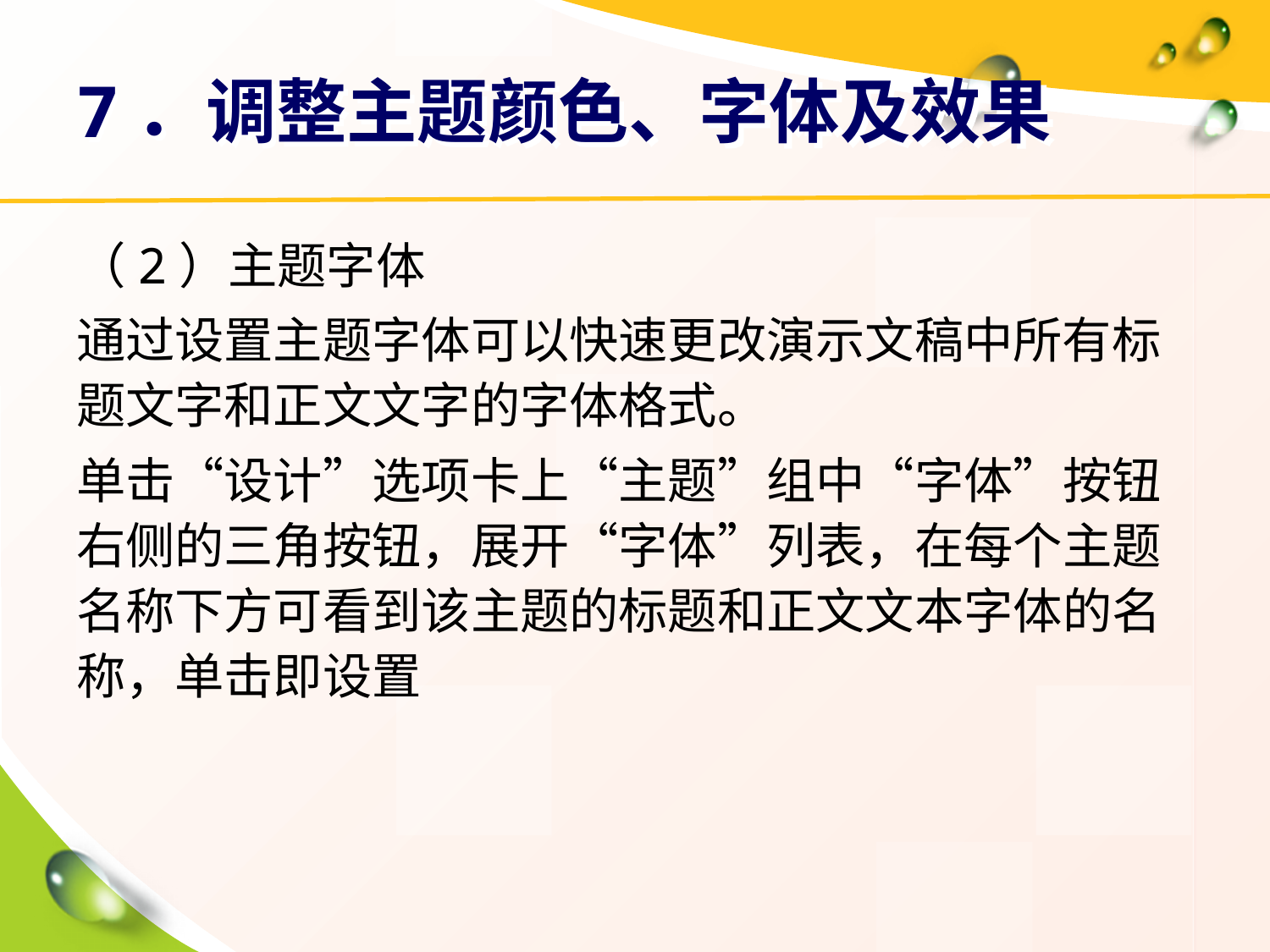

# 7．调整主题颜色、字体及效果
（2）主题字体
通过设置主题字体可以快速更改演示文稿中所有标题文字和正文文字的字体格式。
单击“设计”选项卡上“主题”组中“字体”按钮 右侧的三角按钮，展开“字体”列表，在每个主题名称下方可看到该主题的标题和正文文本字体的名称，单击即设置